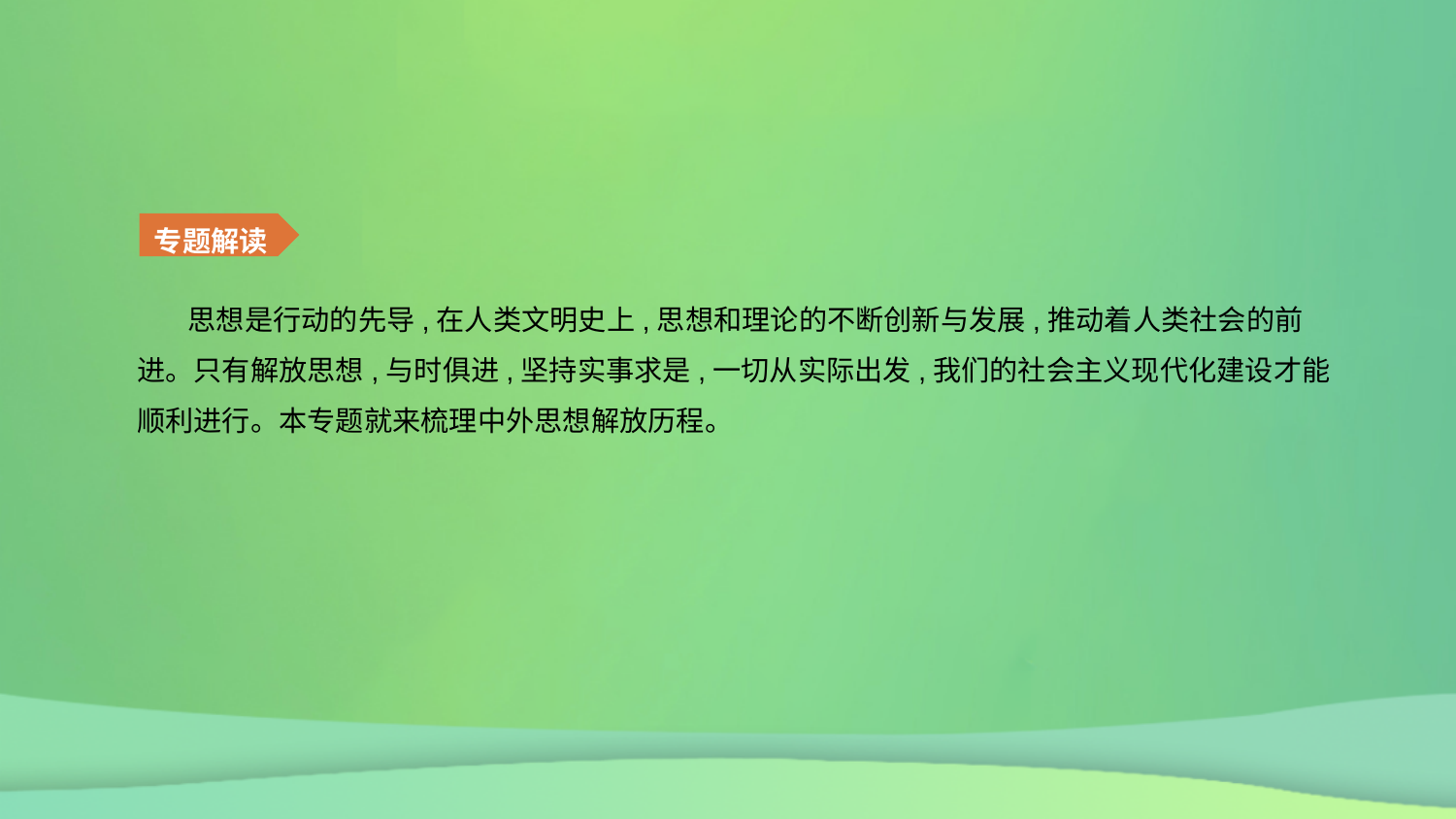

专题解读

       思想是行动的先导,在人类文明史上,思想和理论的不断创新与发展,推动着人类社会的前进。只有解放思想,与时俱进,坚持实事求是,一切从实际出发,我们的社会主义现代化建设才能顺利进行。本专题就来梳理中外思想解放历程。